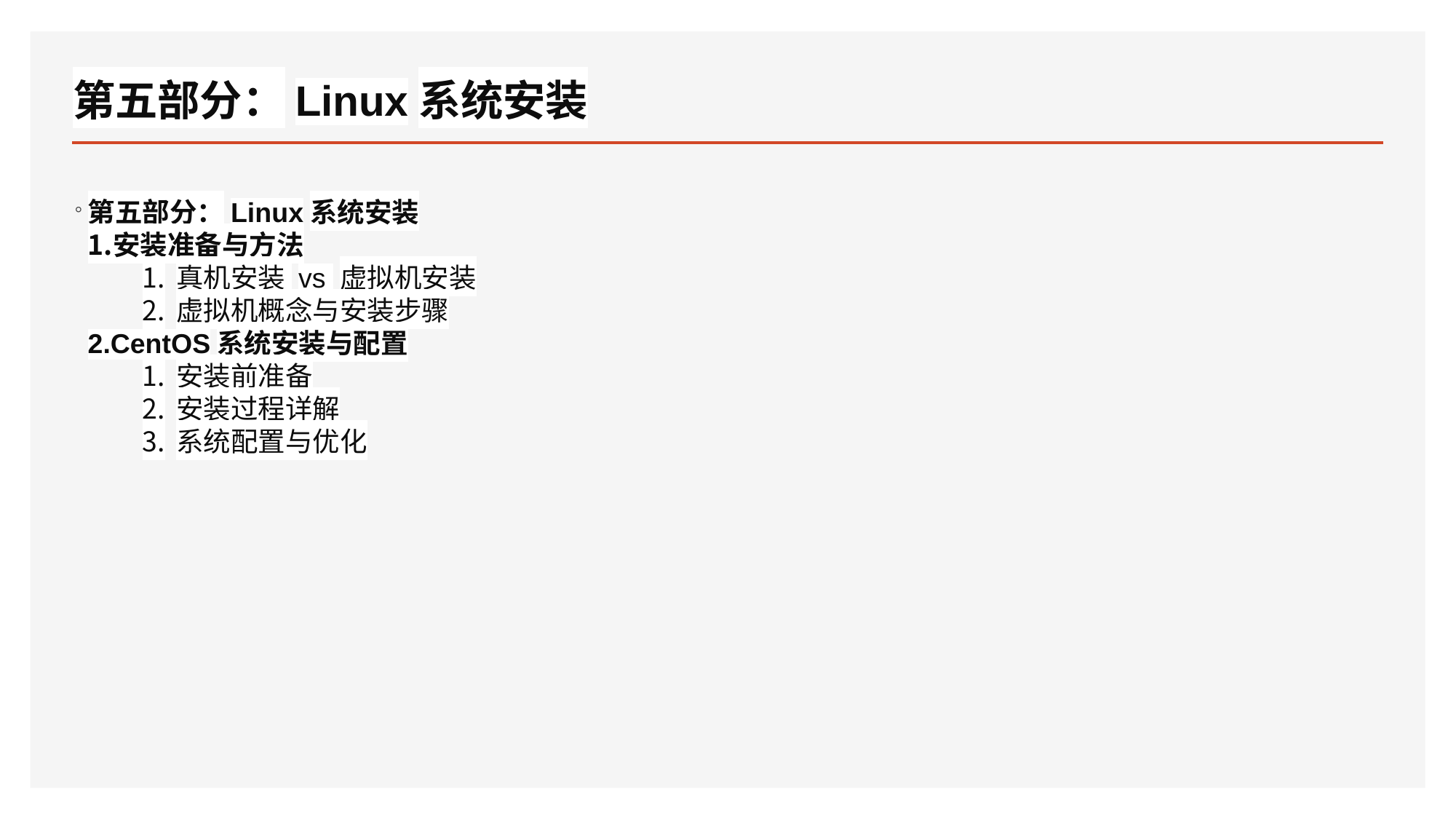

# 第五部分：Linux系统安装
。
第五部分：Linux系统安装
安装准备与方法
真机安装 vs 虚拟机安装
虚拟机概念与安装步骤
CentOS系统安装与配置
安装前准备
安装过程详解
系统配置与优化